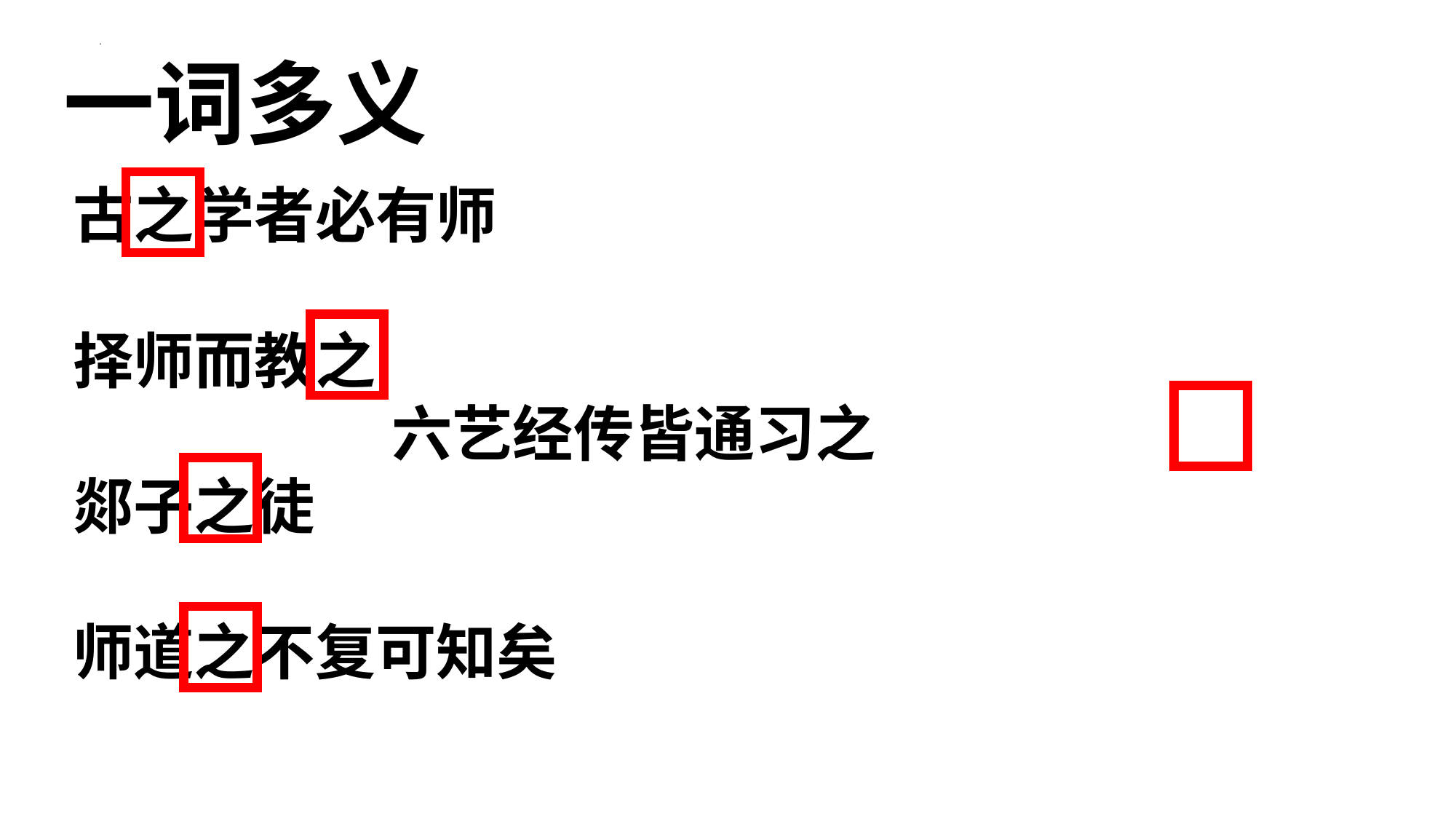

一词多义
古之学者必有师

择师而教之
                      六艺经传皆通习之
郯子之徒

师道之不复可知矣